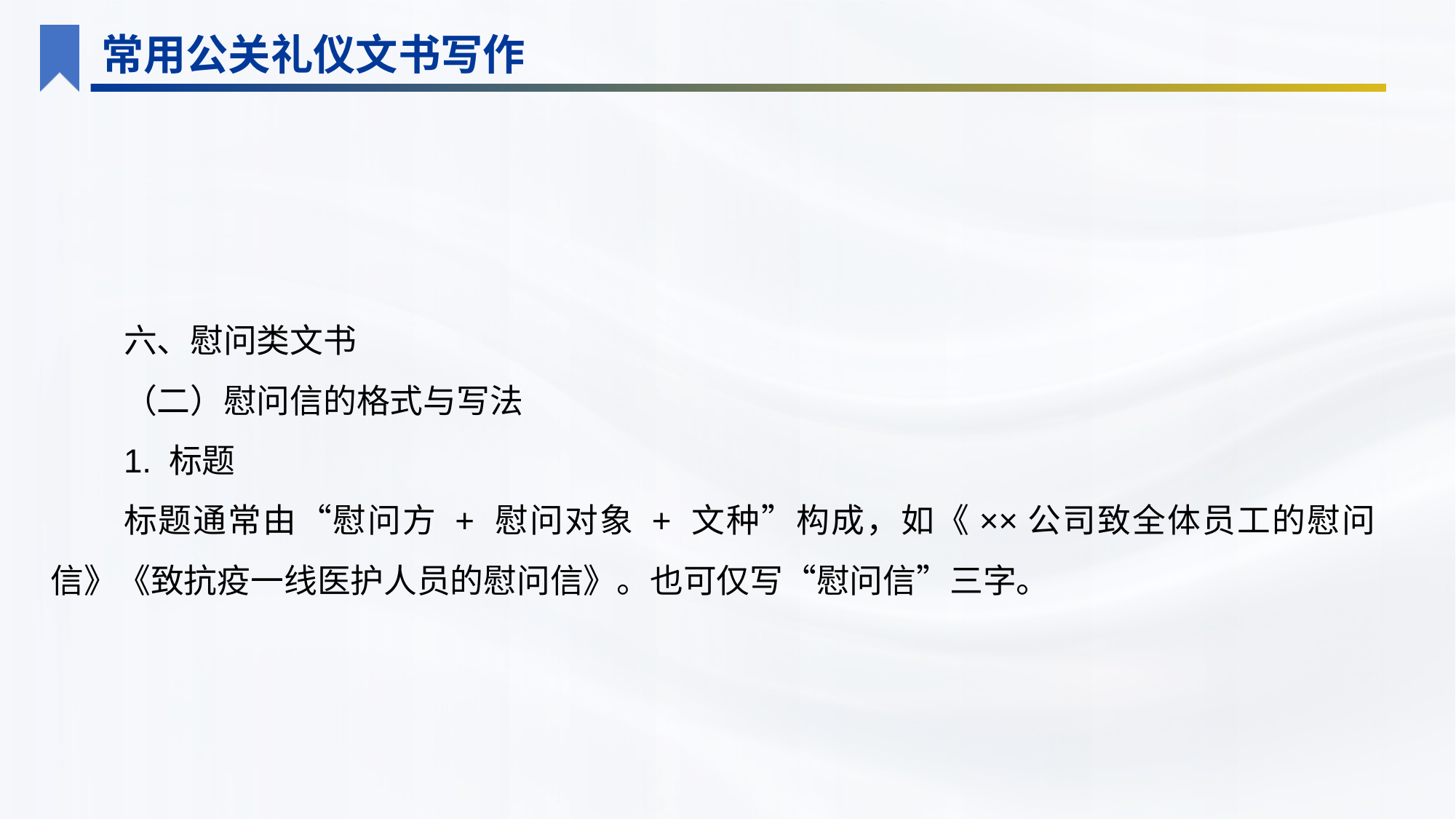

常用公关礼仪文书写作
六、慰问类文书
（二）慰问信的格式与写法
1. 标题
标题通常由“慰问方 + 慰问对象 + 文种”构成，如《××公司致全体员工的慰问信》《致抗疫一线医护人员的慰问信》。也可仅写“慰问信”三字。